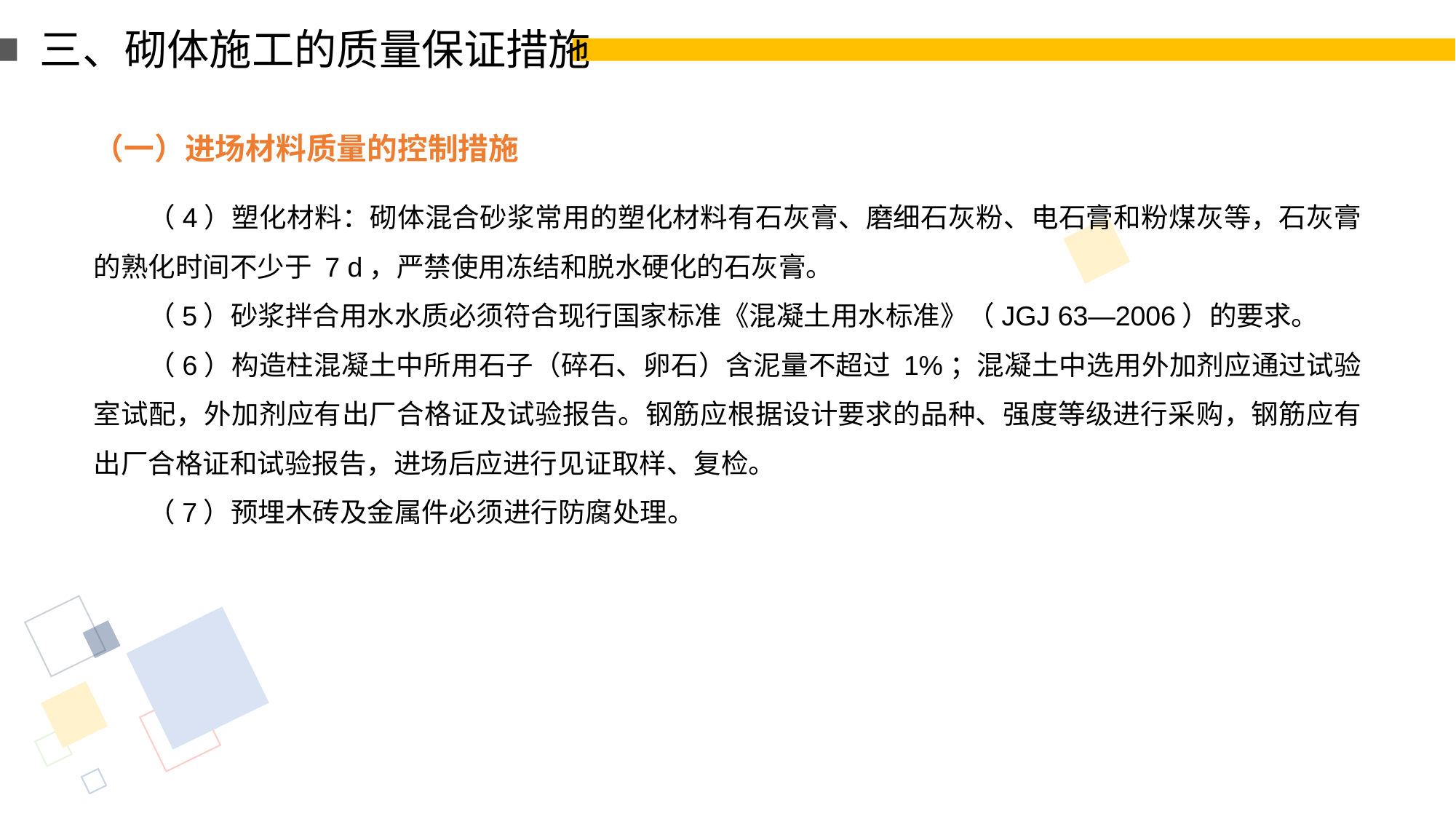

三、砌体施工的质量保证措施
（一）进场材料质量的控制措施
（4）塑化材料：砌体混合砂浆常用的塑化材料有石灰膏、磨细石灰粉、电石膏和粉煤灰等，石灰膏的熟化时间不少于 7 d，严禁使用冻结和脱水硬化的石灰膏。
（5）砂浆拌合用水水质必须符合现行国家标准《混凝土用水标准》（JGJ 63—2006）的要求。
（6）构造柱混凝土中所用石子（碎石、卵石）含泥量不超过 1%；混凝土中选用外加剂应通过试验室试配，外加剂应有出厂合格证及试验报告。钢筋应根据设计要求的品种、强度等级进行采购，钢筋应有出厂合格证和试验报告，进场后应进行见证取样、复检。
（7）预埋木砖及金属件必须进行防腐处理。